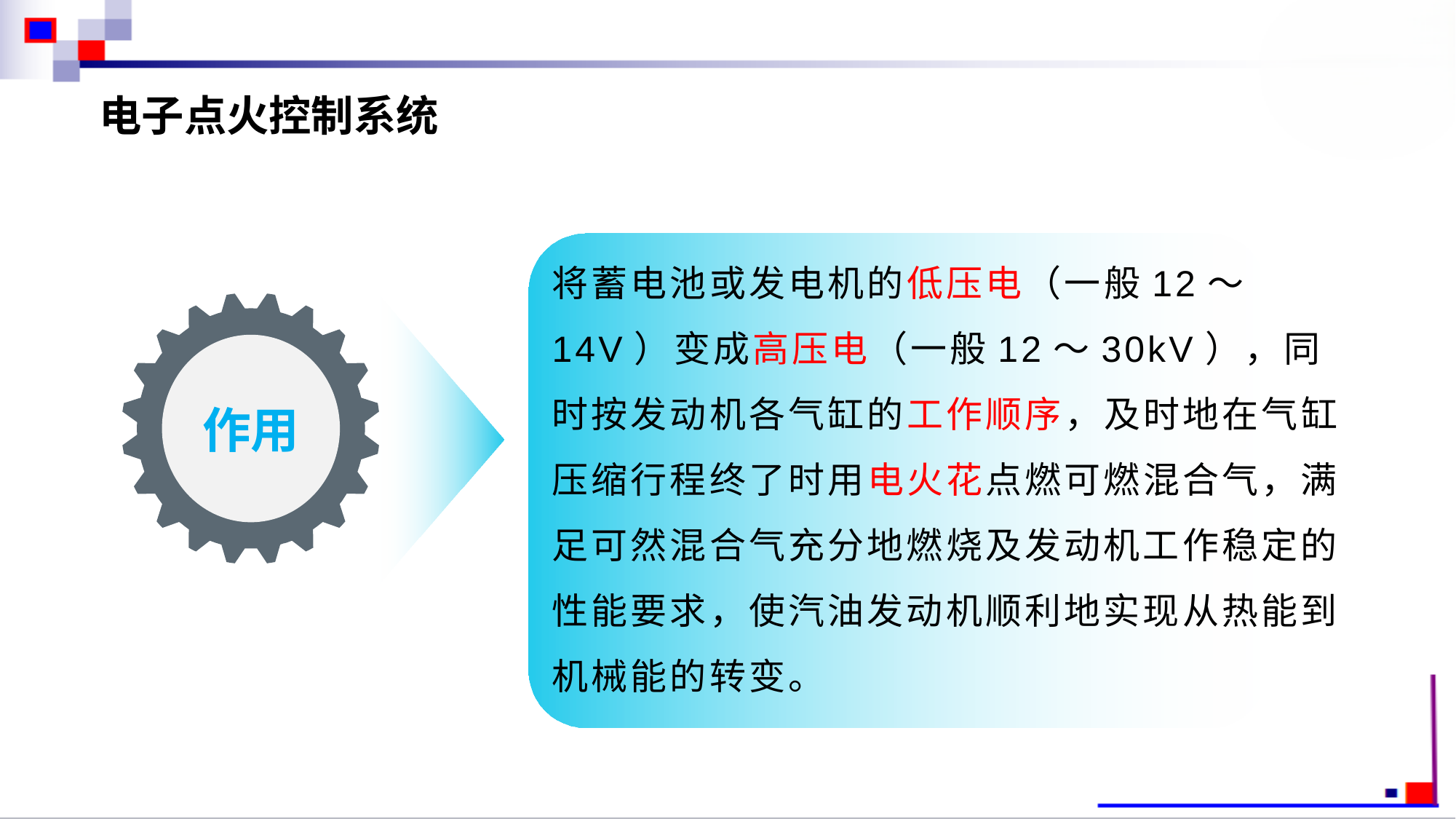

电子点火控制系统

将蓄电池或发电机的低压电（一般12～14V）变成高压电（一般12～30kV），同时按发动机各气缸的工作顺序，及时地在气缸压缩行程终了时用电火花点燃可燃混合气，满足可然混合气充分地燃烧及发动机工作稳定的性能要求，使汽油发动机顺利地实现从热能到机械能的转变。

作用